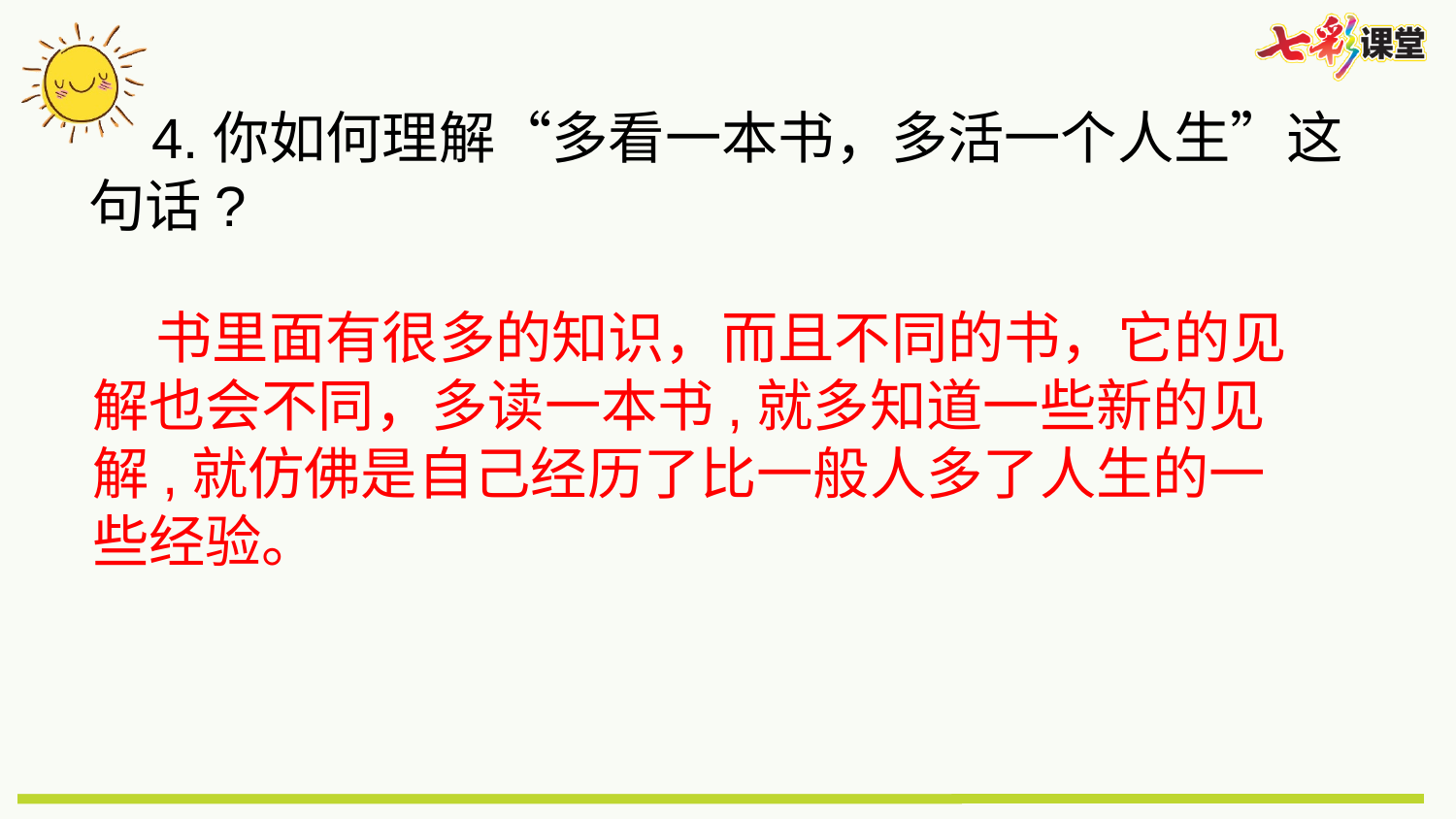

4.你如何理解“多看一本书，多活一个人生”这句话?
    书里面有很多的知识，而且不同的书，它的见解也会不同，多读一本书,就多知道一些新的见解,就仿佛是自己经历了比一般人多了人生的一些经验。